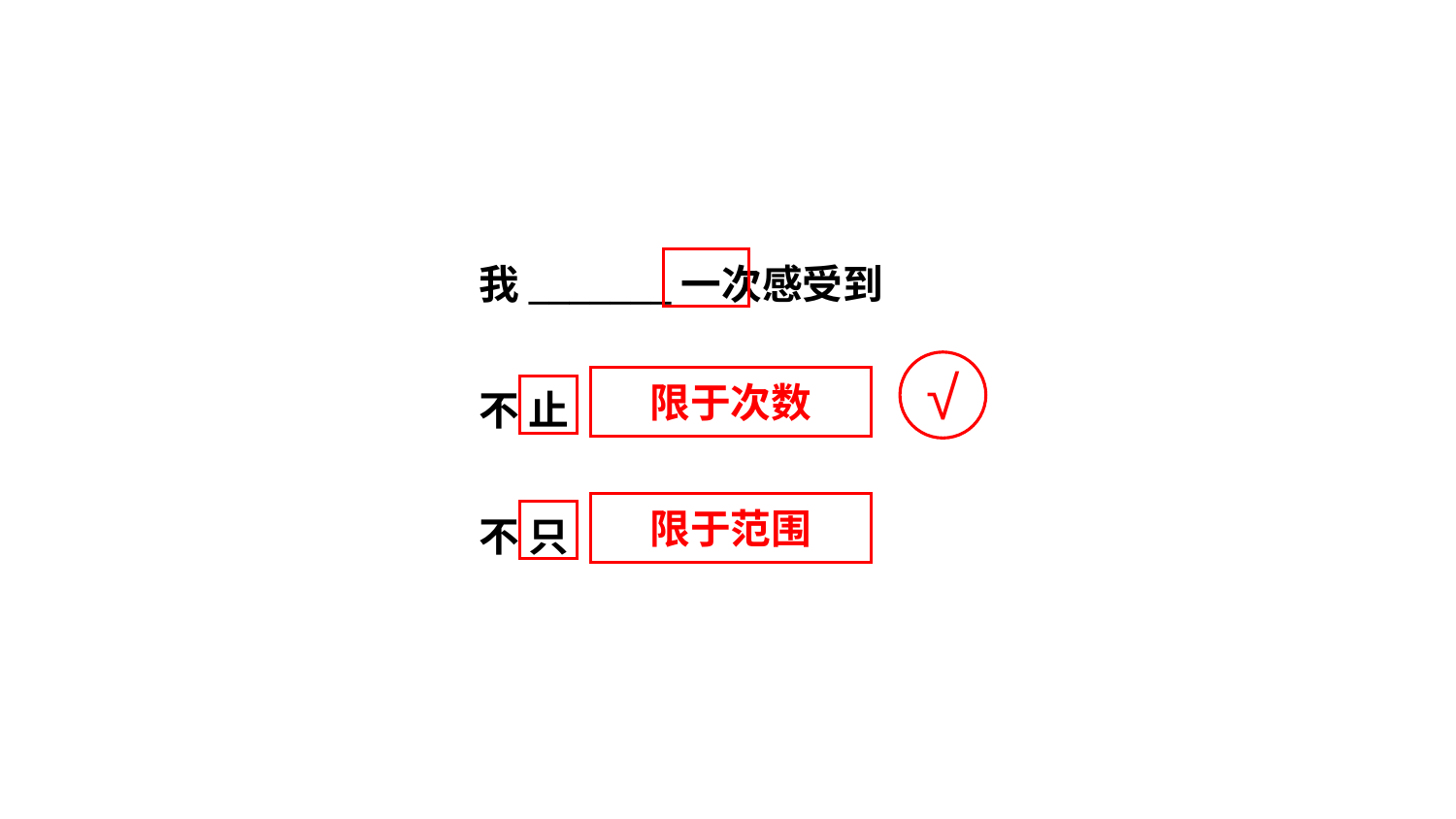

我_______一次感受到

不 止

不 只

√
限于次数

限于范围